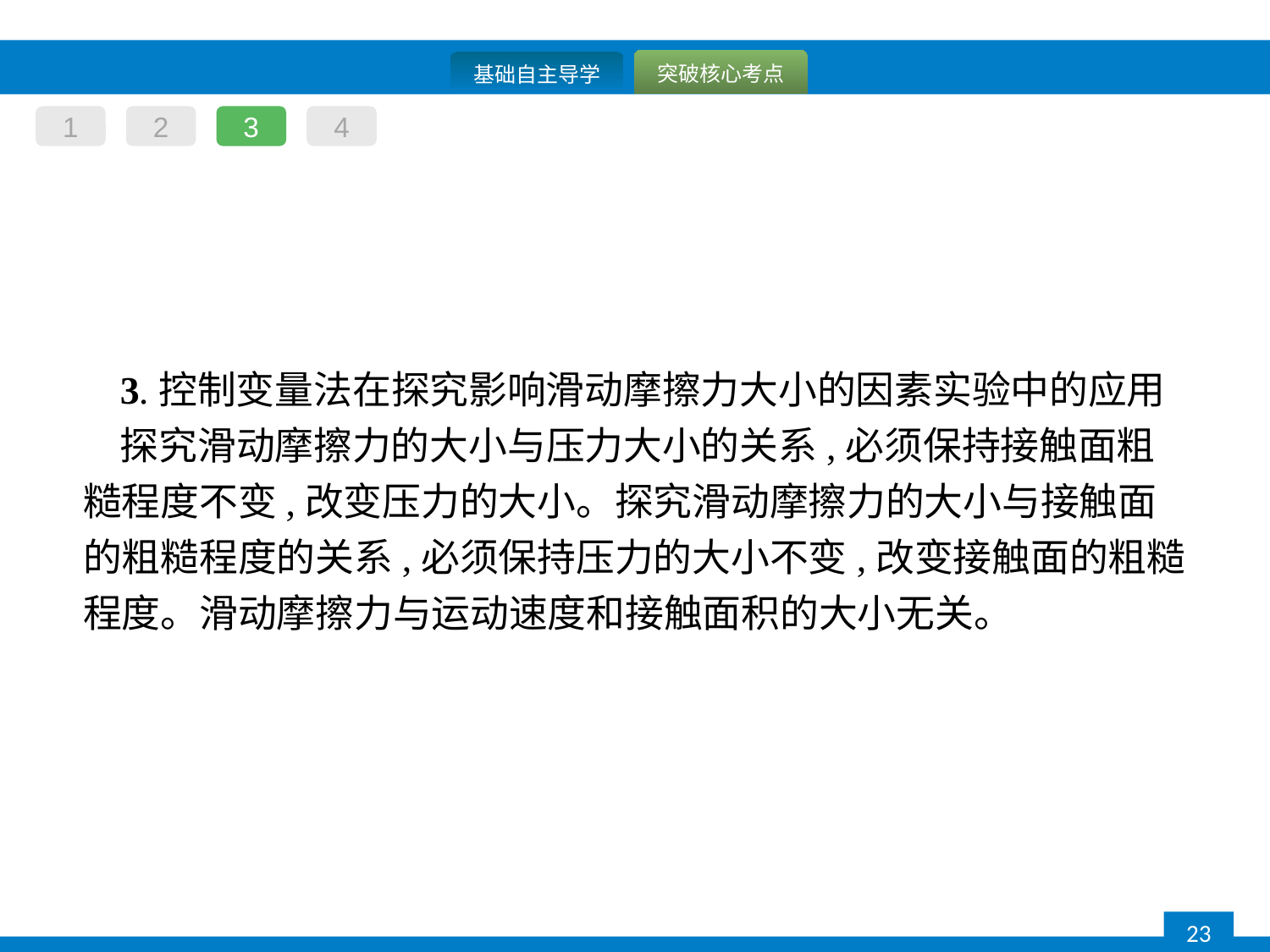

1
2
3
4
3.控制变量法在探究影响滑动摩擦力大小的因素实验中的应用
探究滑动摩擦力的大小与压力大小的关系,必须保持接触面粗糙程度不变,改变压力的大小。探究滑动摩擦力的大小与接触面的粗糙程度的关系,必须保持压力的大小不变,改变接触面的粗糙程度。滑动摩擦力与运动速度和接触面积的大小无关。